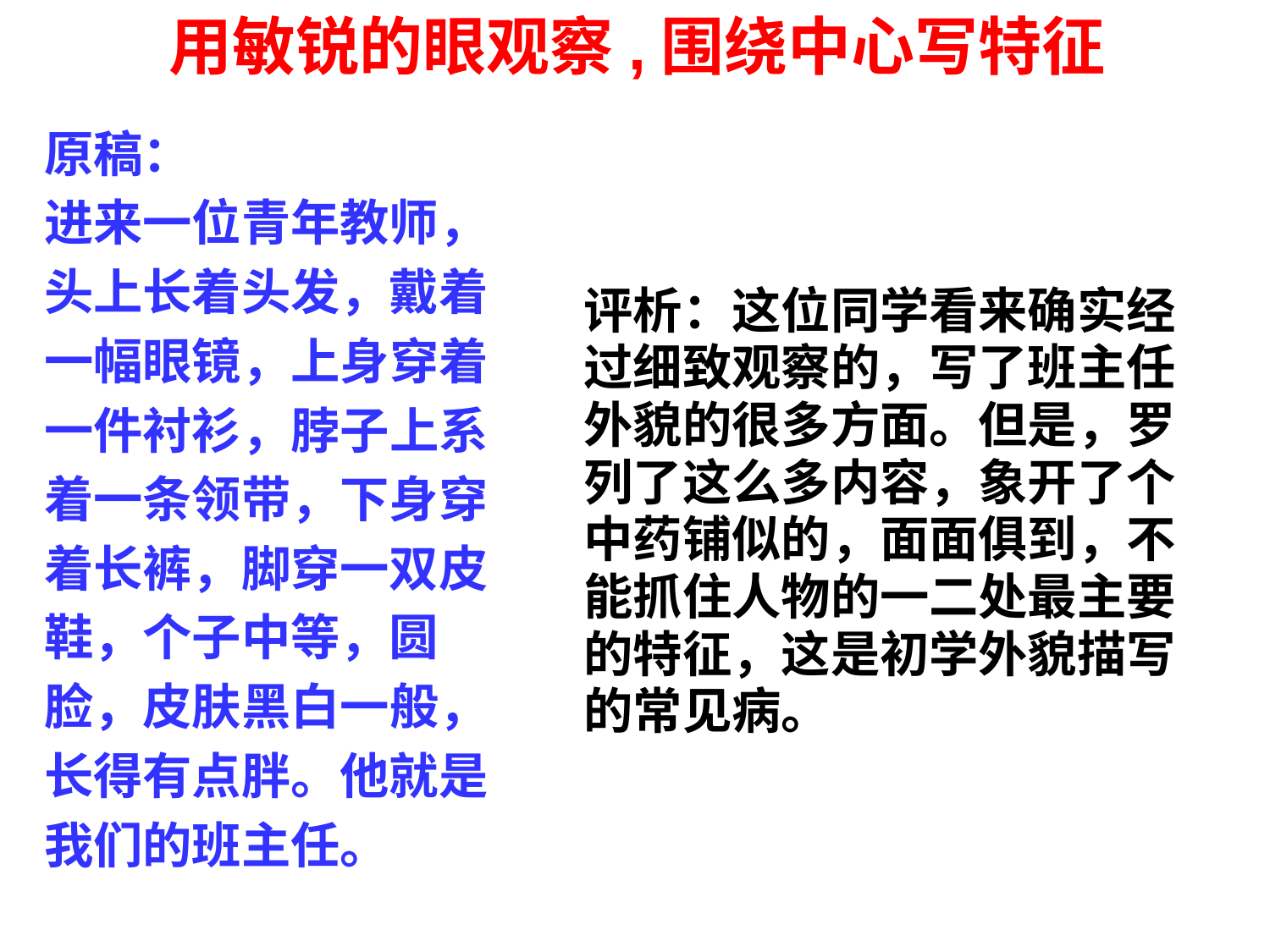

用敏锐的眼观察,围绕中心写特征
原稿：
进来一位青年教师，
头上长着头发，戴着
一幅眼镜，上身穿着
一件衬衫，脖子上系
着一条领带，下身穿
着长裤，脚穿一双皮
鞋，个子中等，圆
脸，皮肤黑白一般，
长得有点胖。他就是
我们的班主任。
评析：这位同学看来确实经
过细致观察的，写了班主任
外貌的很多方面。但是，罗
列了这么多内容，象开了个
中药铺似的，面面俱到，不
能抓住人物的一二处最主要
的特征，这是初学外貌描写
的常见病。